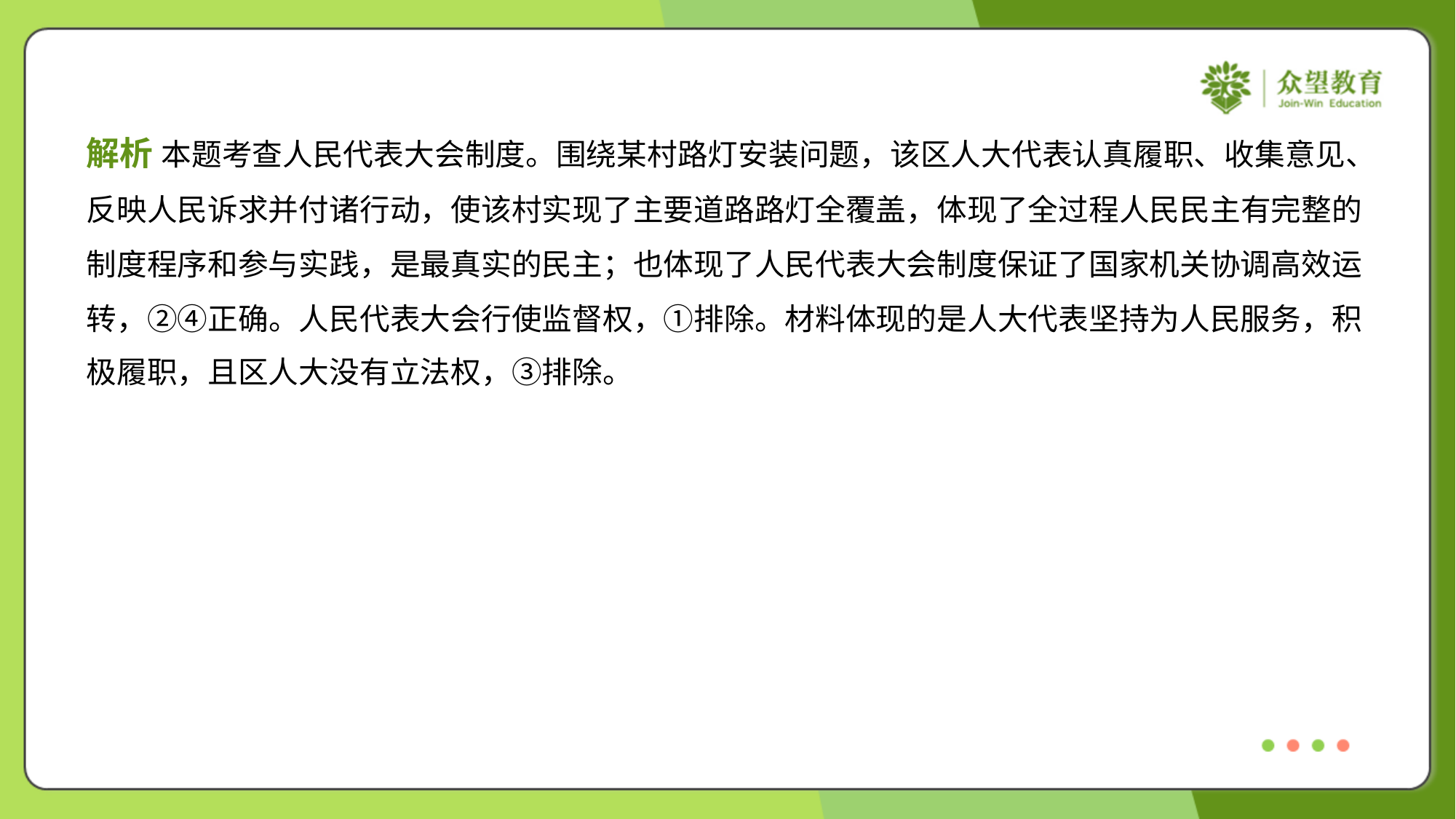

解析 本题考查人民代表大会制度。围绕某村路灯安装问题，该区人大代表认真履职、收集意见、
反映人民诉求并付诸行动，使该村实现了主要道路路灯全覆盖，体现了全过程人民民主有完整的
制度程序和参与实践，是最真实的民主；也体现了人民代表大会制度保证了国家机关协调高效运
转，②④正确。人民代表大会行使监督权，①排除。材料体现的是人大代表坚持为人民服务，积
极履职，且区人大没有立法权，③排除。